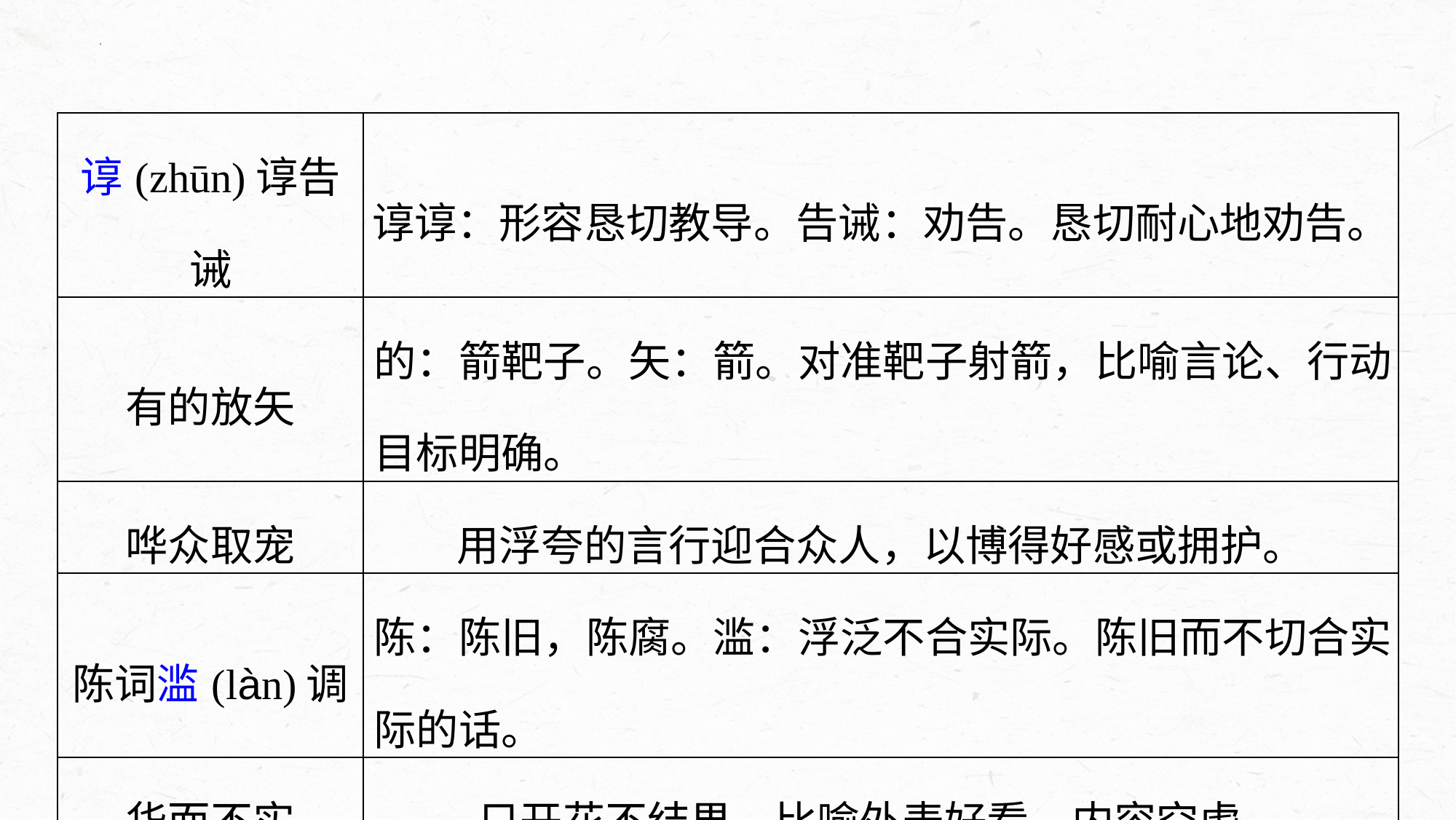

| 谆(zhūn)谆告诫 | 谆谆：形容恳切教导。告诫：劝告。恳切耐心地劝告。 |
| --- | --- |
| 有的放矢 | 的：箭靶子。矢：箭。对准靶子射箭，比喻言论、行动目标明确。 |
| 哗众取宠 | 用浮夸的言行迎合众人，以博得好感或拥护。 |
| 陈词滥(làn)调 | 陈：陈旧，陈腐。滥：浮泛不合实际。陈旧而不切合实际的话。 |
| 华而不实 | 只开花不结果，比喻外表好看，内容空虚。 |